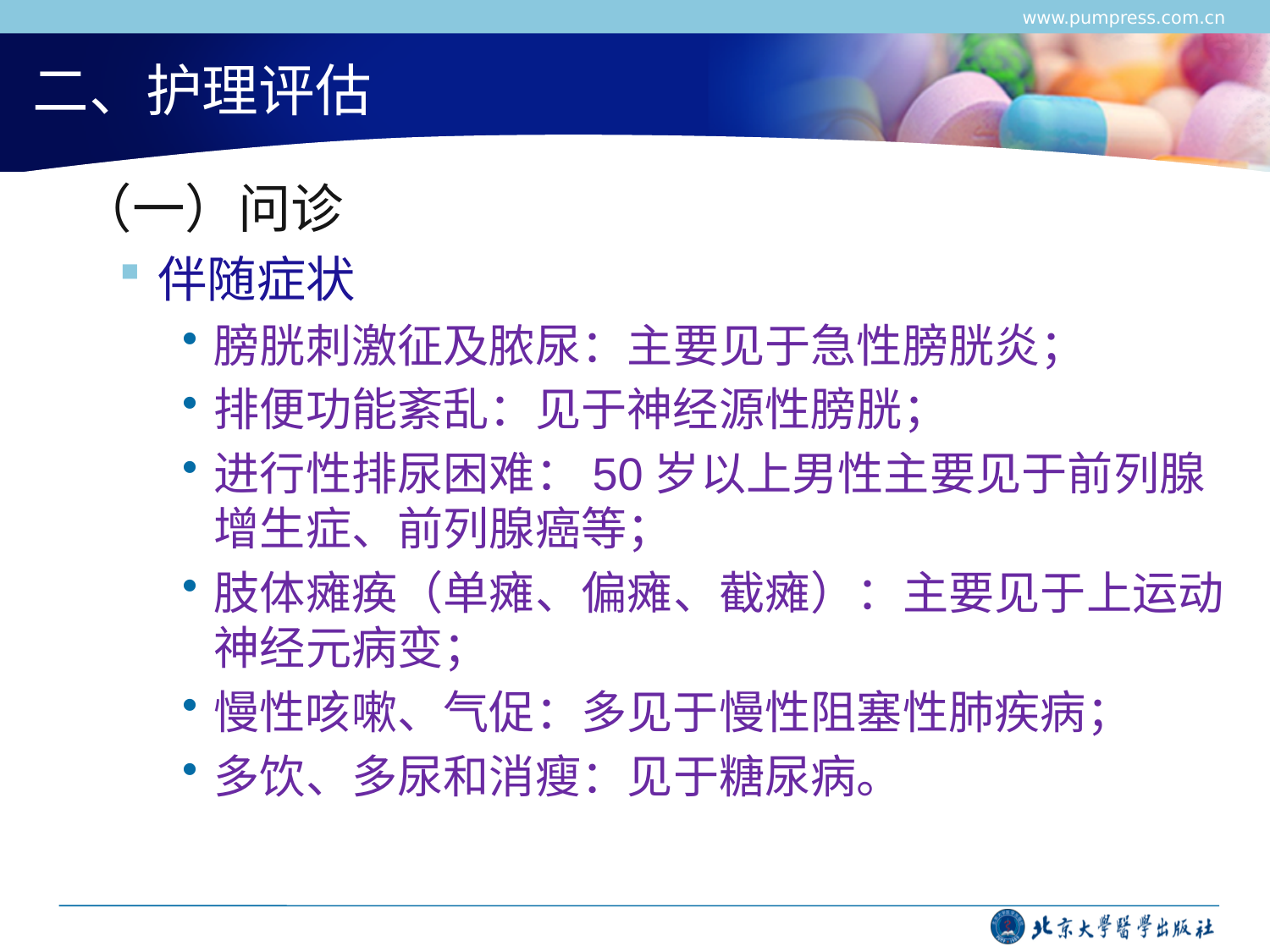

www.pumpress.com.cn
# 二、护理评估
 （一）问诊
伴随症状
膀胱刺激征及脓尿：主要见于急性膀胱炎；
排便功能紊乱：见于神经源性膀胱；
进行性排尿困难：50岁以上男性主要见于前列腺增生症、前列腺癌等；
肢体瘫痪（单瘫、偏瘫、截瘫）：主要见于上运动神经元病变；
慢性咳嗽、气促：多见于慢性阻塞性肺疾病；
多饮、多尿和消瘦：见于糖尿病。